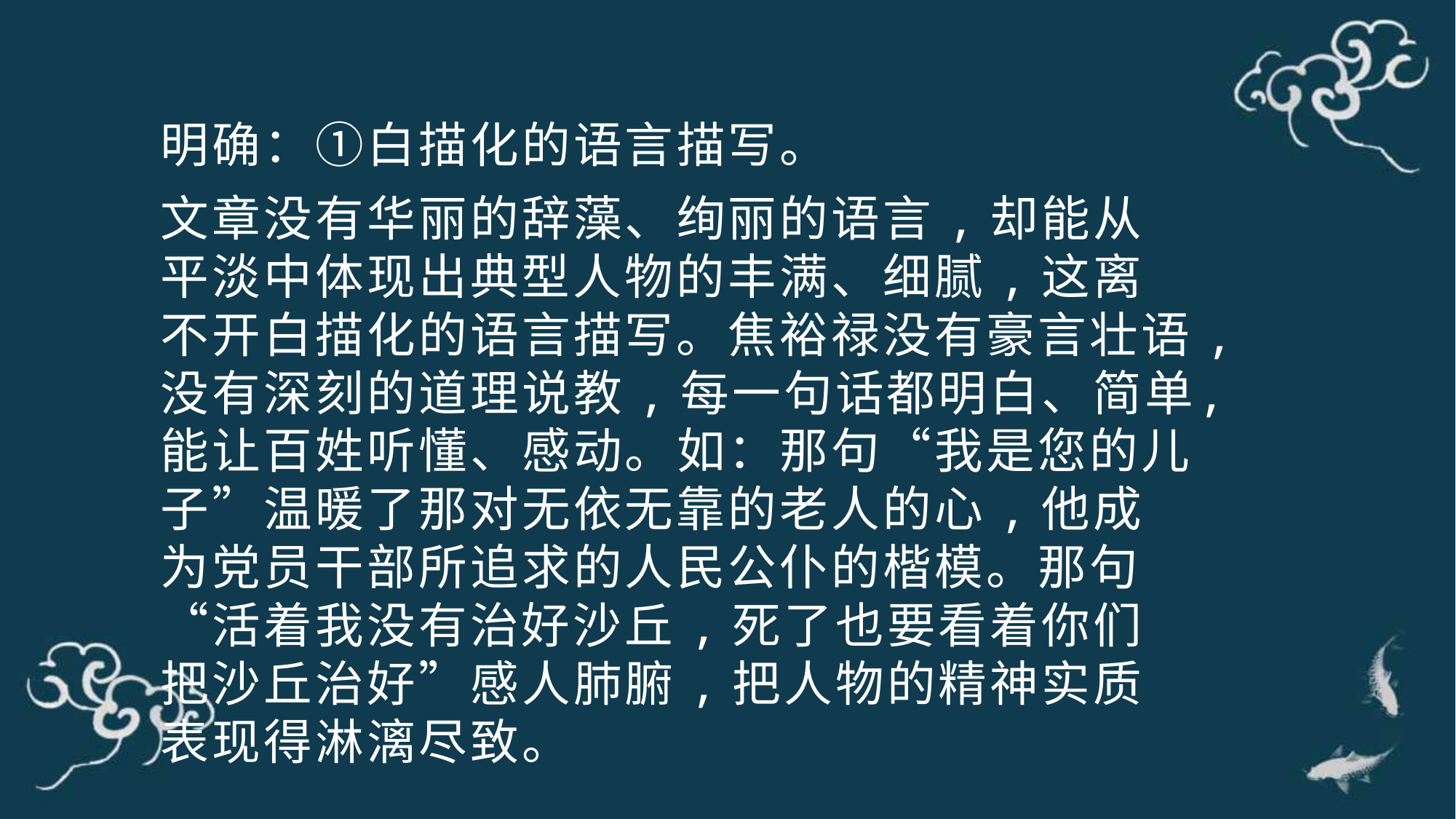

明确：①白描化的语言描写。
文章没有华丽的辞藻、绚丽的语言,却能从平淡中体现出典型人物的丰满、细腻,这离不开白描化的语言描写。焦裕禄没有豪言壮语,没有深刻的道理说教,每一句话都明白、简单,能让百姓听懂、感动。如：那句“我是您的儿子”温暖了那对无依无靠的老人的心,他成为党员干部所追求的人民公仆的楷模。那句“活着我没有治好沙丘,死了也要看着你们把沙丘治好”感人肺腑,把人物的精神实质表现得淋漓尽致。